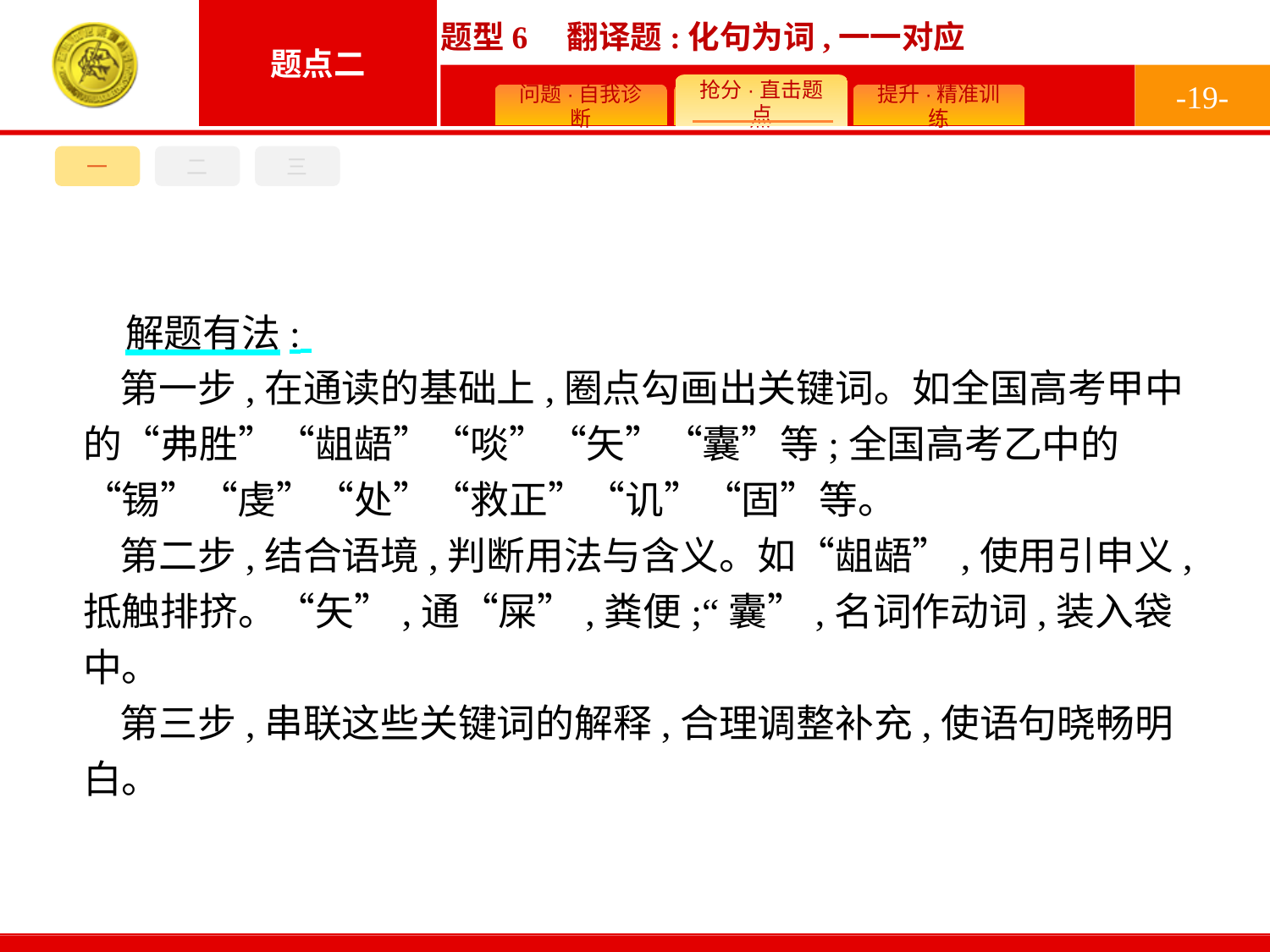

-19-
一
二
三
解题有法:
第一步,在通读的基础上,圈点勾画出关键词。如全国高考甲中的“弗胜”“龃龉”“啖”“矢”“囊”等;全国高考乙中的“锡”“虔”“处”“救正”“讥”“固”等。
第二步,结合语境,判断用法与含义。如“龃龉”,使用引申义,抵触排挤。“矢”,通“屎”,粪便;“囊”,名词作动词,装入袋中。
第三步,串联这些关键词的解释,合理调整补充,使语句晓畅明白。